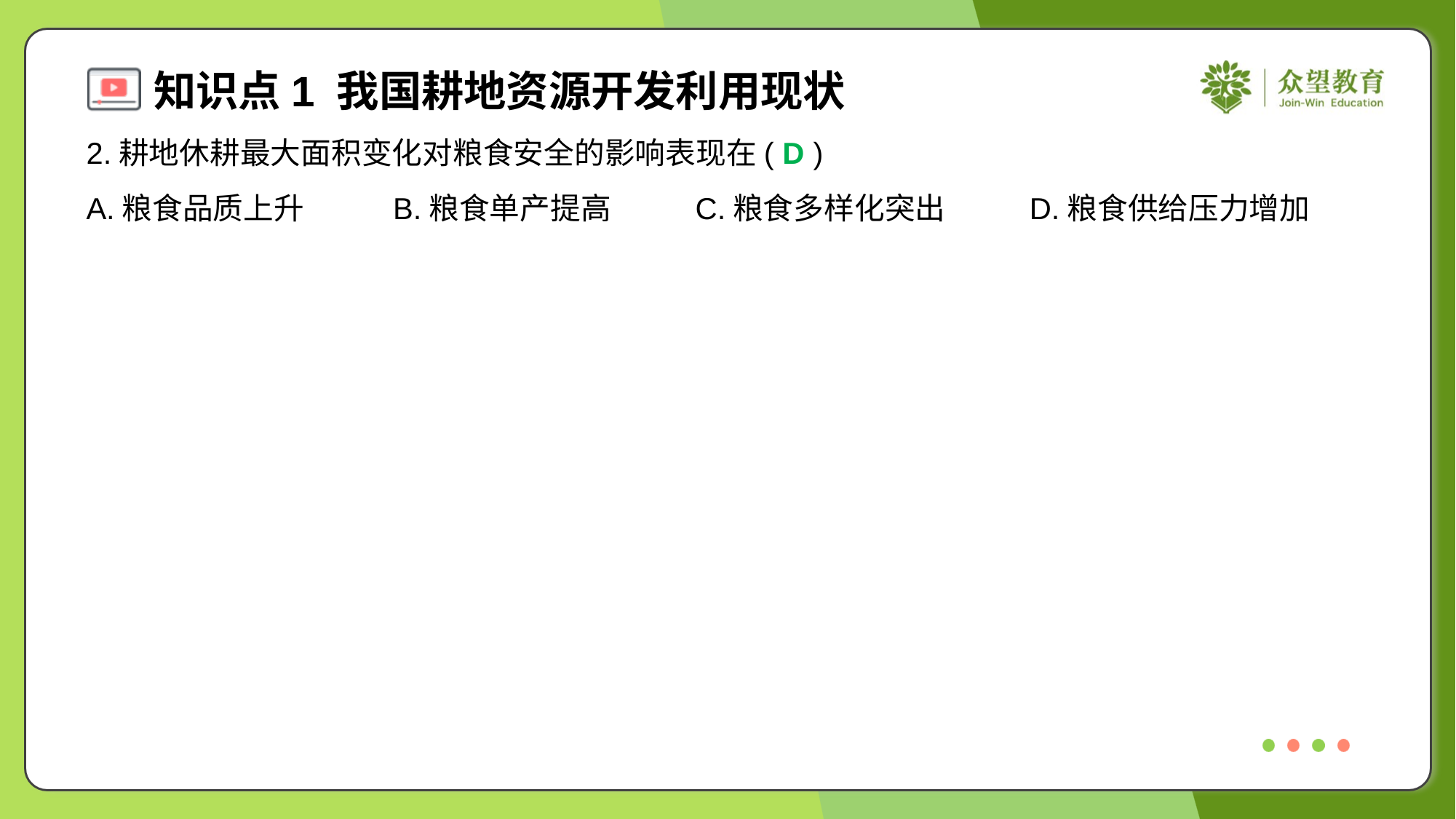

2.耕地休耕最大面积变化对粮食安全的影响表现在(     )
D
A.粮食品质上升	B.粮食单产提高	C.粮食多样化突出	D.粮食供给压力增加